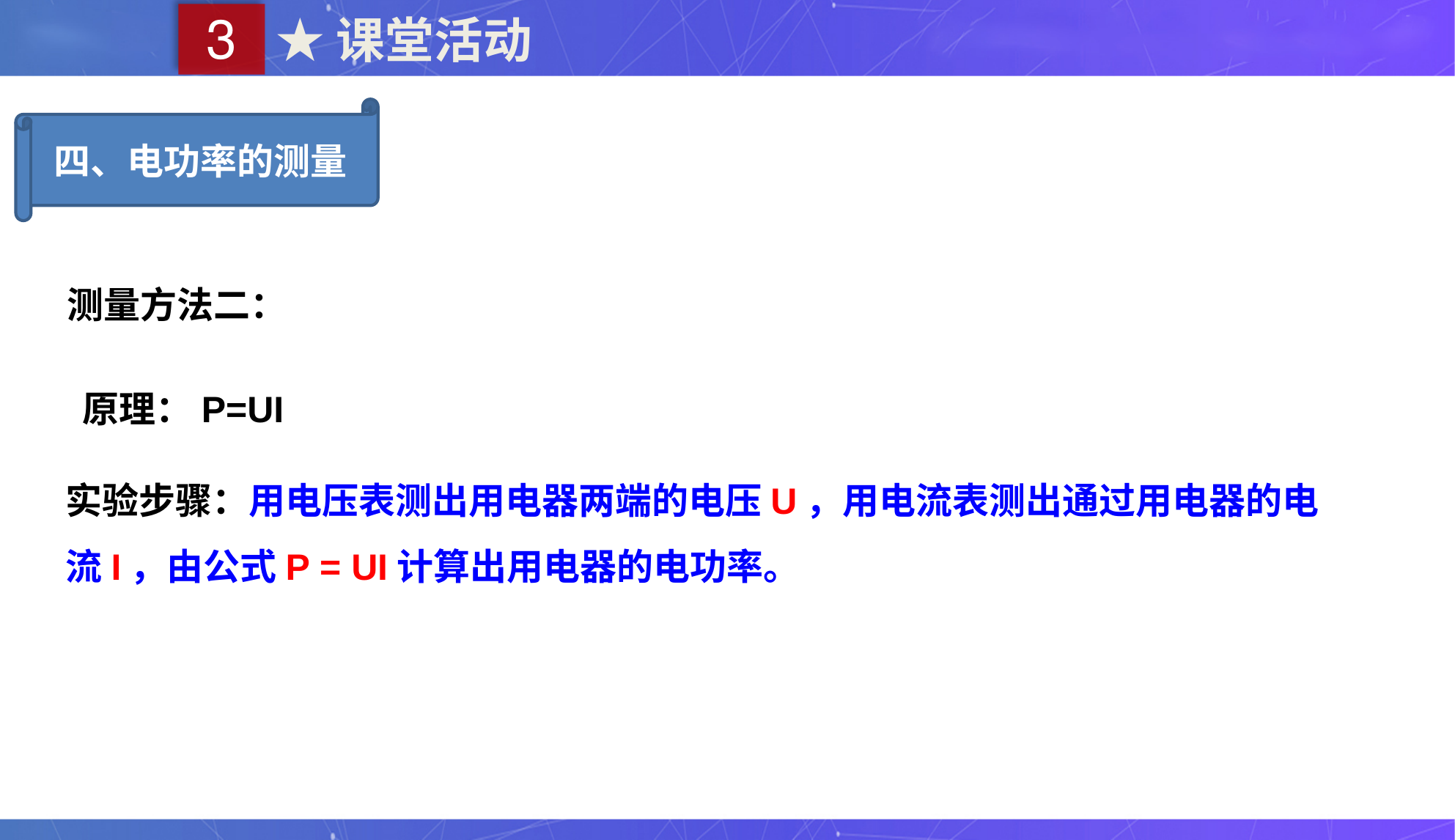

3
★课堂活动
四、电功率的测量
测量方法二：
 原理：P=UI
实验步骤：用电压表测出用电器两端的电压U，用电流表测出通过用电器的电流I，由公式P = UI计算出用电器的电功率。